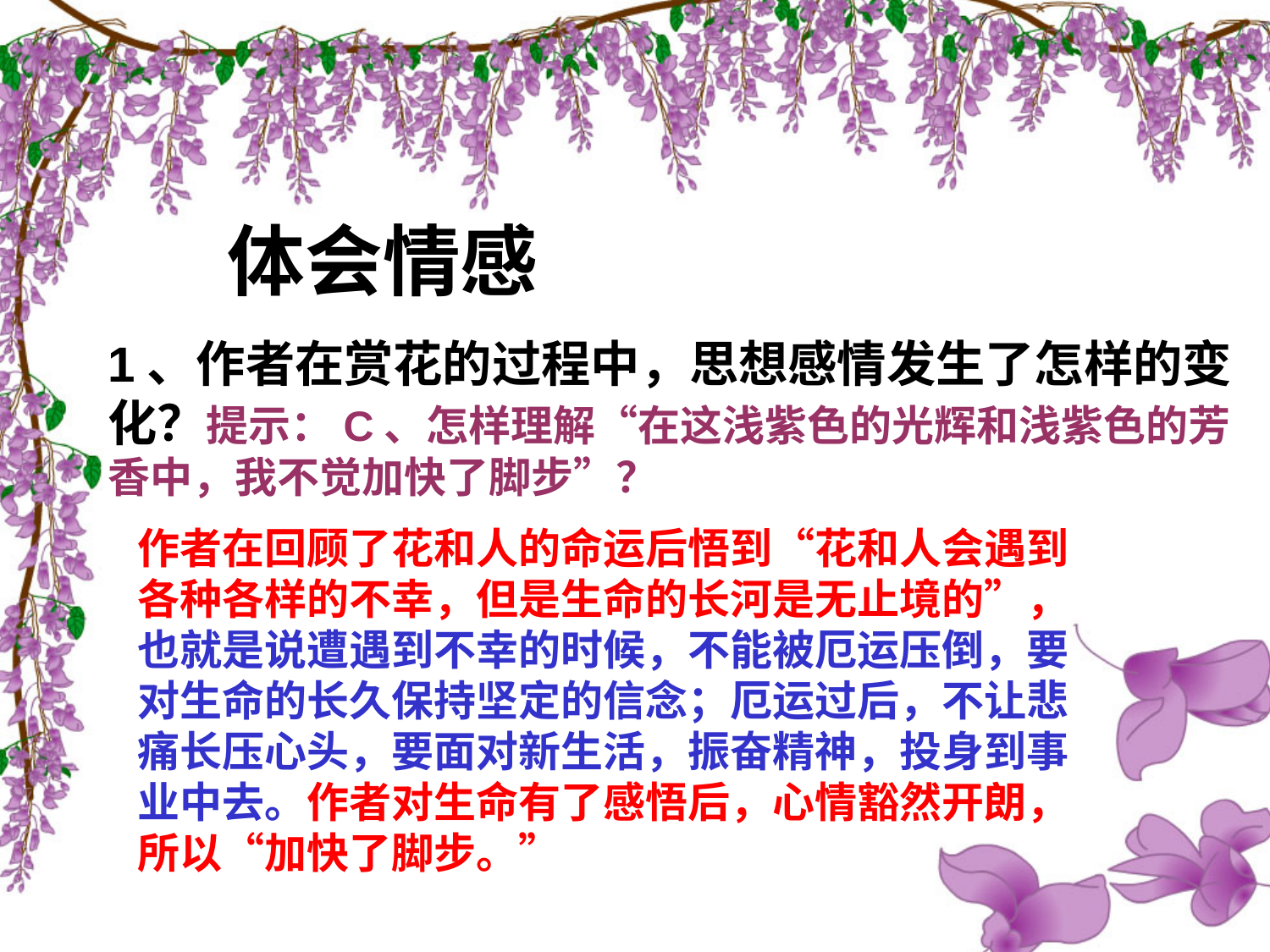

体会情感
1、作者在赏花的过程中，思想感情发生了怎样的变化？提示：C、怎样理解“在这浅紫色的光辉和浅紫色的芳香中，我不觉加快了脚步”？
作者在回顾了花和人的命运后悟到“花和人会遇到各种各样的不幸，但是生命的长河是无止境的”，也就是说遭遇到不幸的时候，不能被厄运压倒，要对生命的长久保持坚定的信念；厄运过后，不让悲痛长压心头，要面对新生活，振奋精神，投身到事业中去。作者对生命有了感悟后，心情豁然开朗，所以“加快了脚步。”